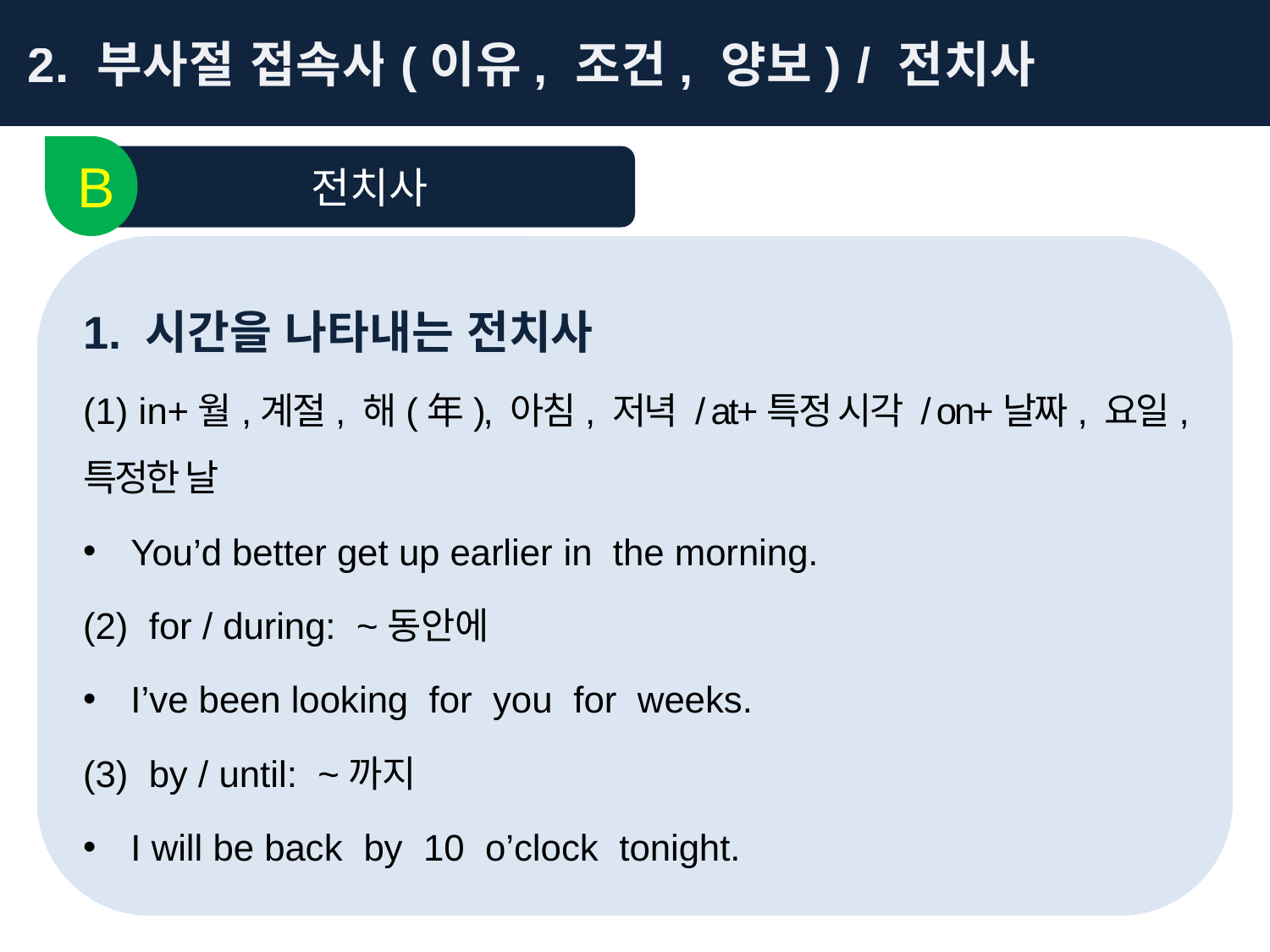

2. 부사절 접속사(이유, 조건, 양보) / 전치사

B
전치사
1. 시간을 나타내는 전치사
(1) in+월,계절, 해(年), 아침, 저녁 / at+특정 시각 / on+날짜, 요일, 특정한 날
You’d better get up earlier in  the morning.
(2)  for / during:  ~동안에
I’ve been looking  for  you  for  weeks.
(3)  by / until:  ~까지
I will be back  by  10  o’clock  tonight.